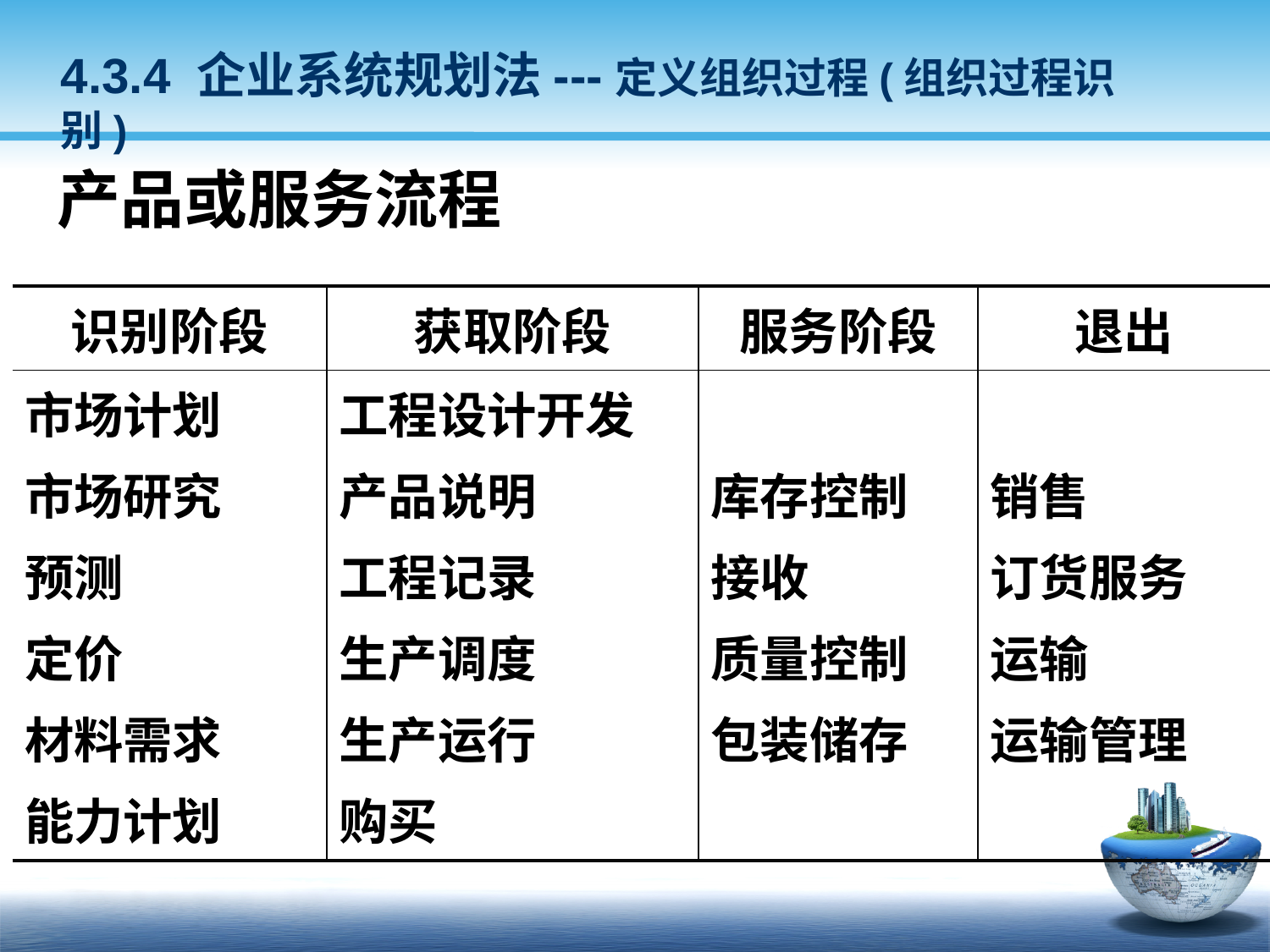

4.3.4 企业系统规划法---定义组织过程(组织过程识别)
产品或服务流程
| 识别阶段 | 获取阶段 | 服务阶段 | 退出 |
| --- | --- | --- | --- |
| 市场计划 市场研究 预测 定价 材料需求 能力计划 | 工程设计开发 产品说明 工程记录 生产调度 生产运行 购买 | 库存控制 接收 质量控制 包装储存 | 销售 订货服务 运输 运输管理 |